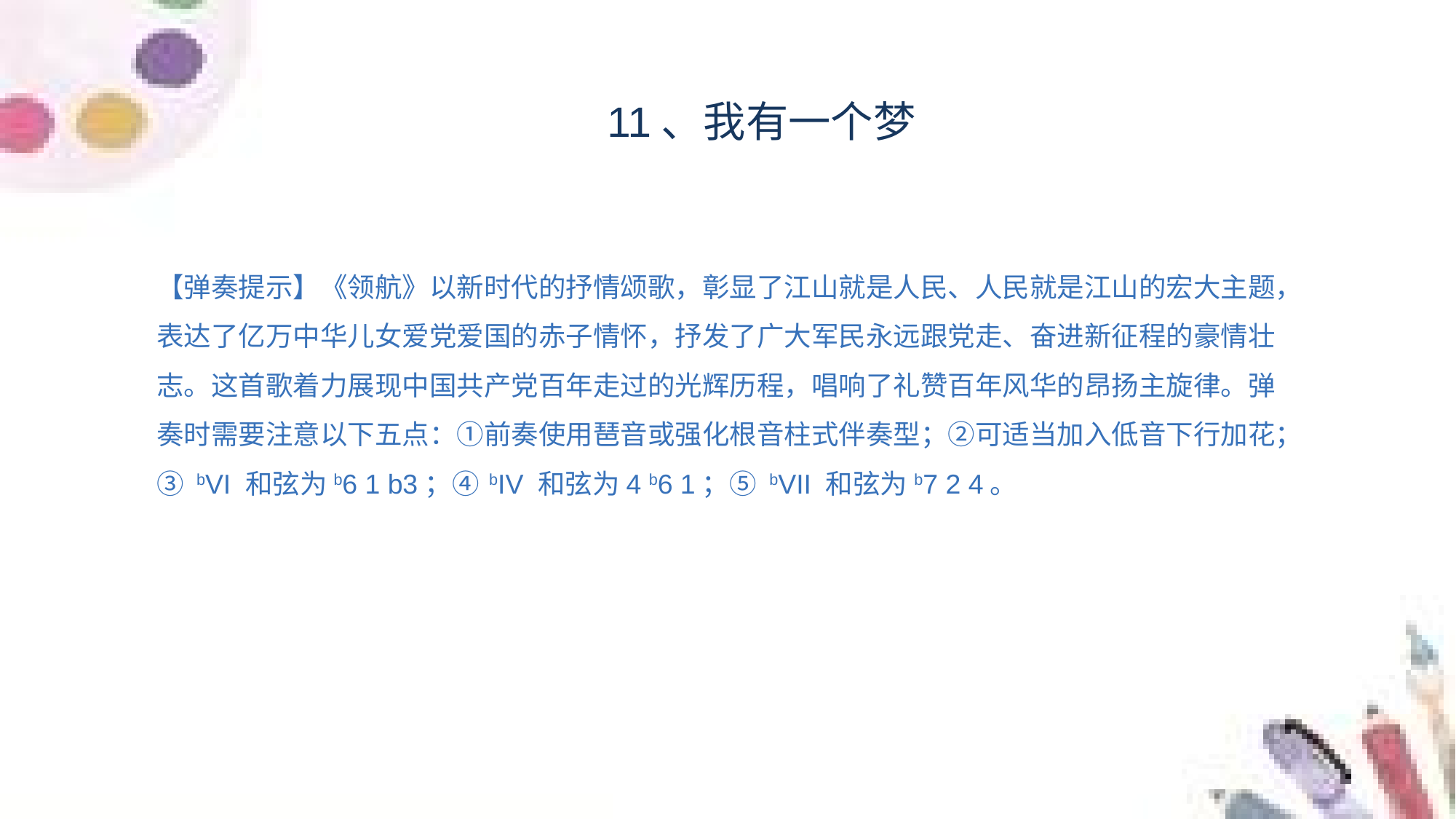

# 11、我有一个梦
【弹奏提示】《领航》以新时代的抒情颂歌，彰显了江山就是人民、人民就是江山的宏大主题，表达了亿万中华儿女爱党爱国的赤子情怀，抒发了广大军民永远跟党走、奋进新征程的豪情壮志。这首歌着力展现中国共产党百年走过的光辉历程，唱响了礼赞百年风华的昂扬主旋律。弹奏时需要注意以下五点：①前奏使用琶音或强化根音柱式伴奏型；②可适当加入低音下行加花；③ bVI 和弦为b6 1 b3；④ bIV 和弦为4 b6 1；⑤ bVII 和弦为b7 2 4。